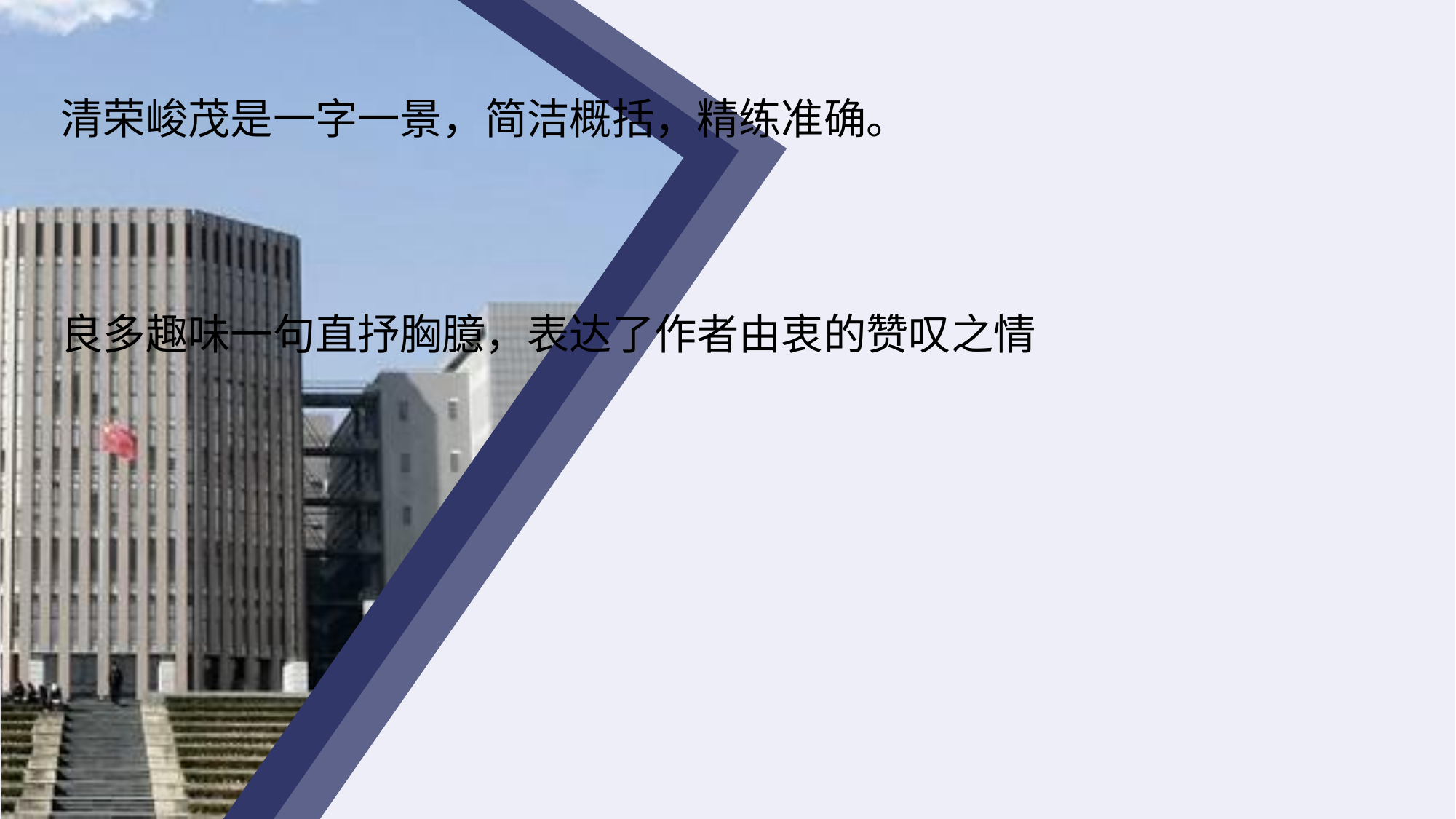

清荣峻茂是一字一景，简洁概括，精练准确。
良多趣味一句直抒胸臆，表达了作者由衷的赞叹之情